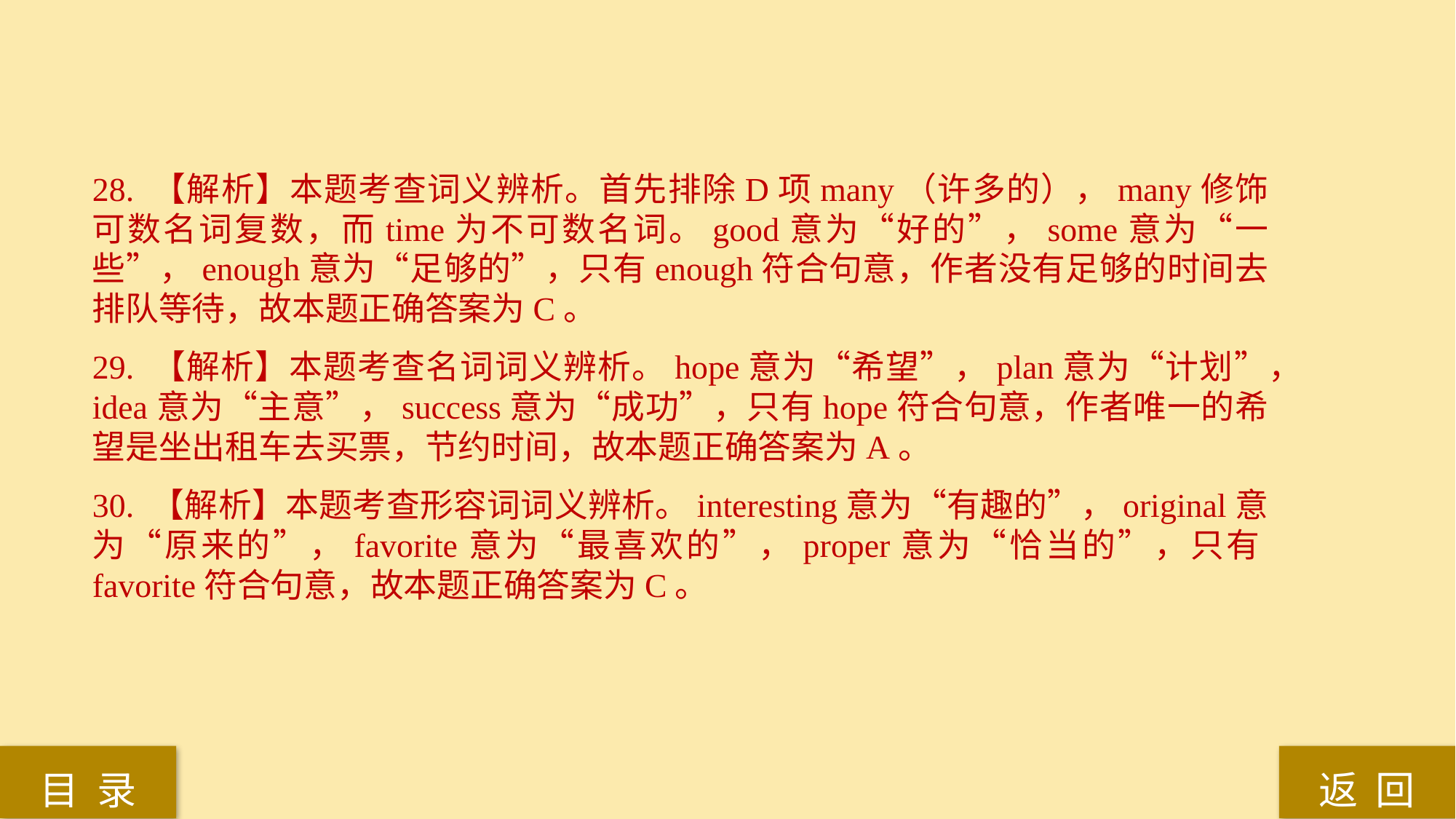

28. 【解析】本题考查词义辨析。首先排除D项many（许多的），many修饰可数名词复数，而time为不可数名词。good意为“好的”，some意为“一些”，enough意为“足够的”，只有enough符合句意，作者没有足够的时间去排队等待，故本题正确答案为C。
29. 【解析】本题考查名词词义辨析。hope意为“希望”，plan意为“计划”，idea意为“主意”，success意为“成功”，只有hope符合句意，作者唯一的希望是坐出租车去买票，节约时间，故本题正确答案为A。
30. 【解析】本题考查形容词词义辨析。interesting意为“有趣的”，original意为“原来的”，favorite意为“最喜欢的”，proper意为“恰当的”，只有favorite符合句意，故本题正确答案为C。
返  回